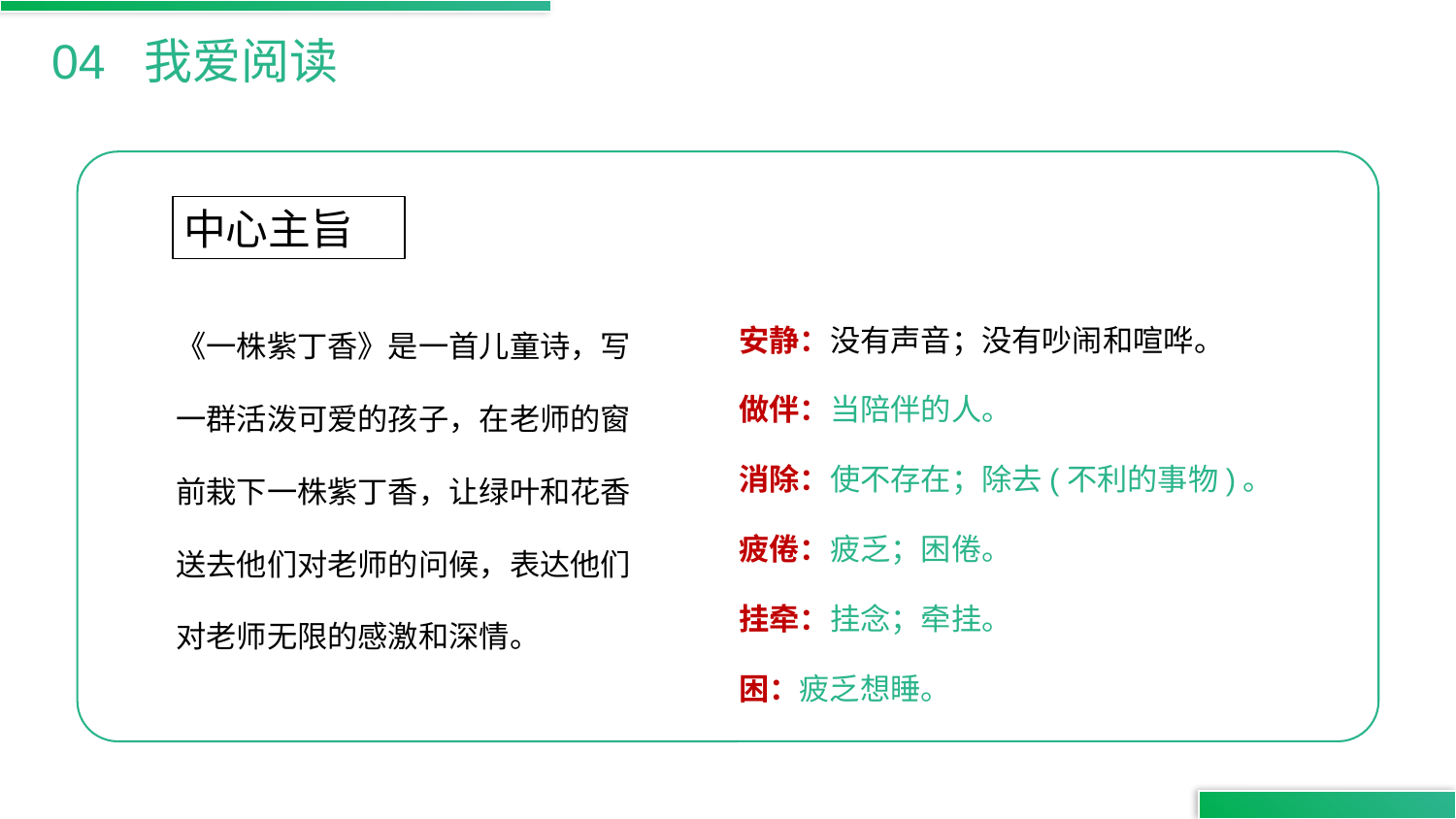

04  我爱阅读
中心主旨
《一株紫丁香》是一首儿童诗，写一群活泼可爱的孩子，在老师的窗前栽下一株紫丁香，让绿叶和花香送去他们对老师的问候，表达他们对老师无限的感激和深情。
安静：没有声音；没有吵闹和喧哗。
做伴：当陪伴的人。
消除：使不存在；除去(不利的事物)。
疲倦：疲乏；困倦。
挂牵：挂念；牵挂。
困：疲乏想睡。